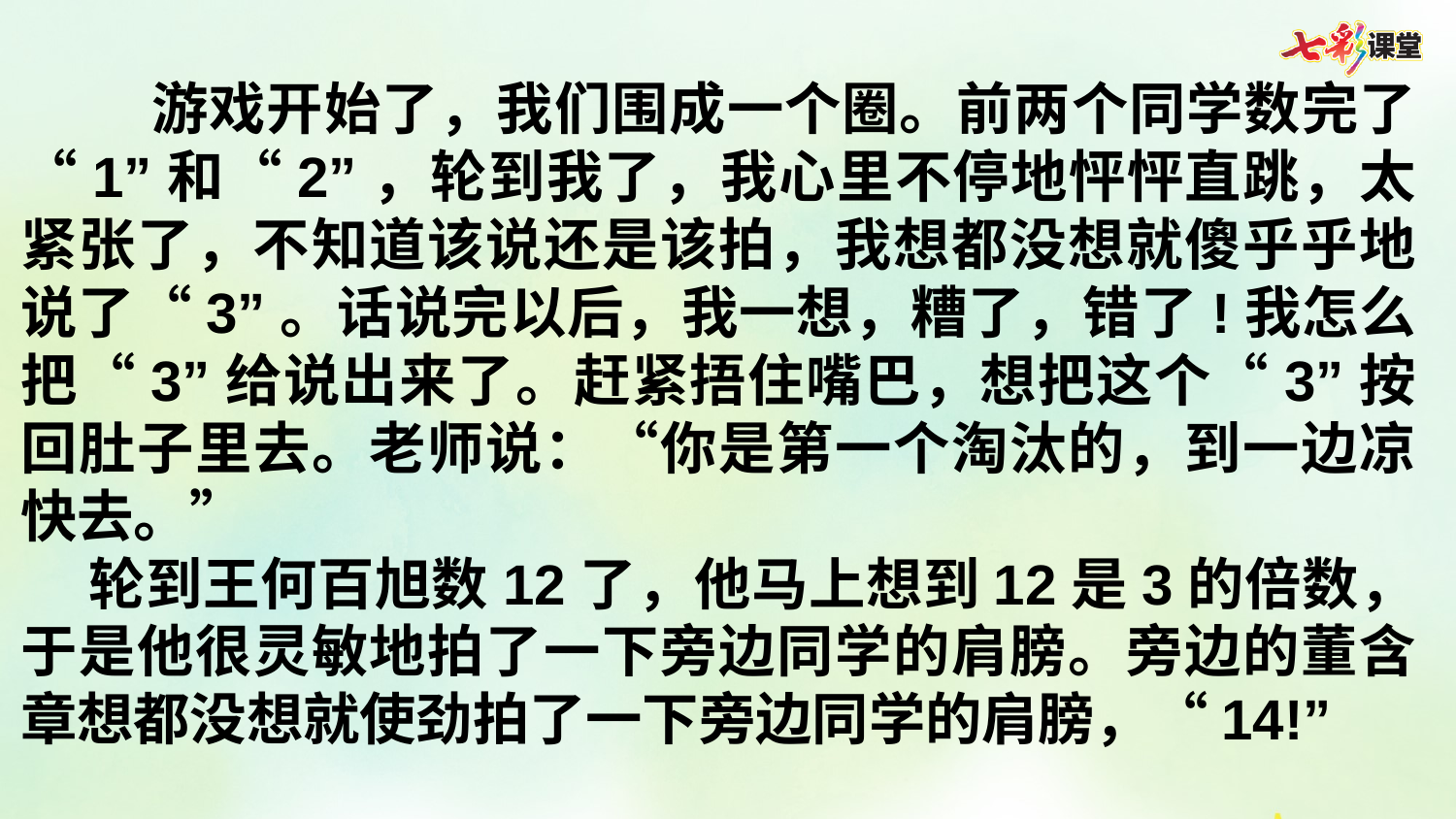

游戏开始了，我们围成一个圈。前两个同学数完了“1”和“2”，轮到我了，我心里不停地怦怦直跳，太紧张了，不知道该说还是该拍，我想都没想就傻乎乎地说了“3”。话说完以后，我一想，糟了，错了!我怎么把“3”给说出来了。赶紧捂住嘴巴，想把这个“3”按回肚子里去。老师说：“你是第一个淘汰的，到一边凉快去。”
    轮到王何百旭数12了，他马上想到12是3的倍数，于是他很灵敏地拍了一下旁边同学的肩膀。旁边的董含章想都没想就使劲拍了一下旁边同学的肩膀，“14!”